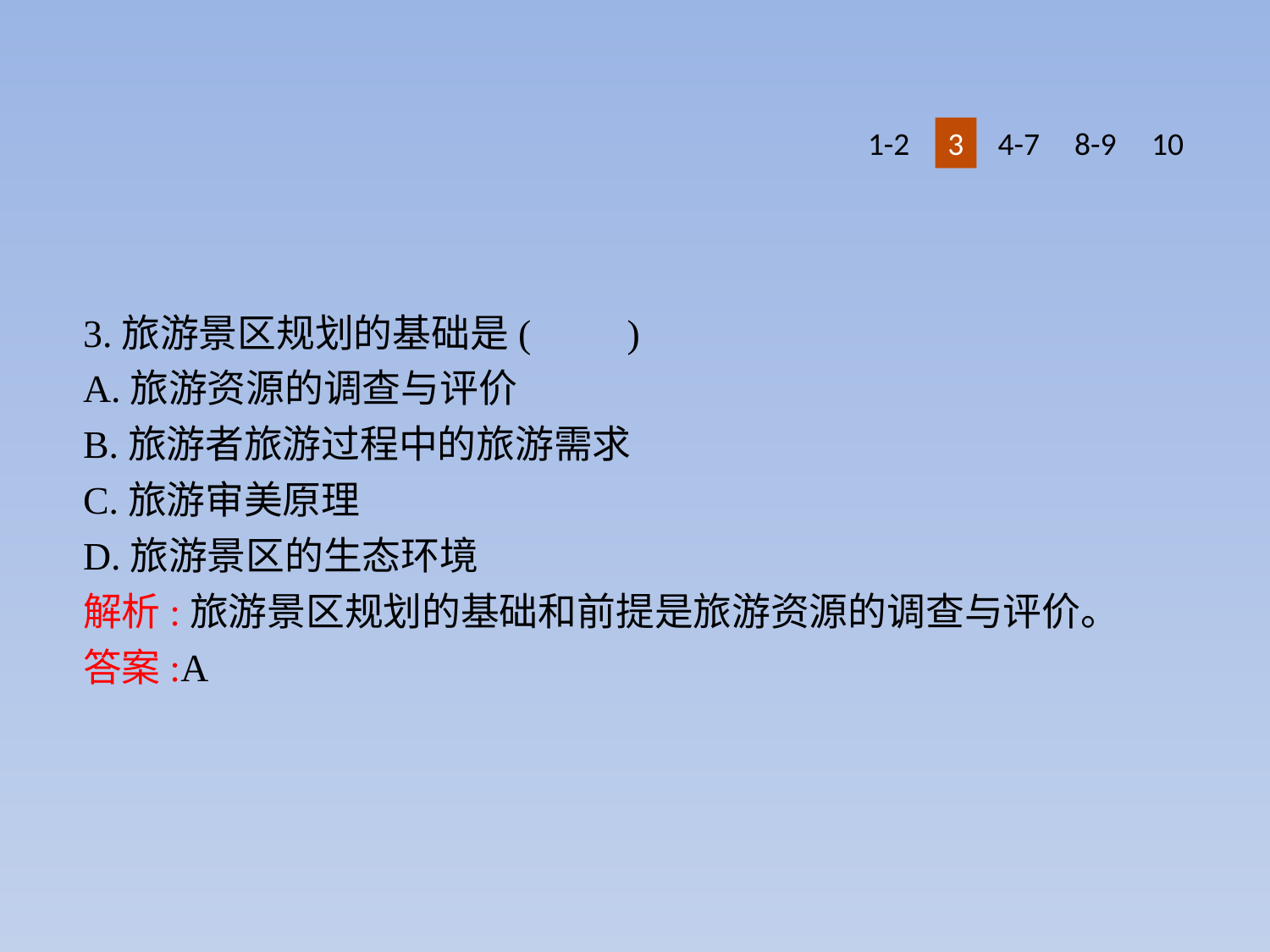

1-2
3
4-7
8-9
10
3.旅游景区规划的基础是(　　)
A.旅游资源的调查与评价
B.旅游者旅游过程中的旅游需求
C.旅游审美原理
D.旅游景区的生态环境
解析:旅游景区规划的基础和前提是旅游资源的调查与评价。
答案:A